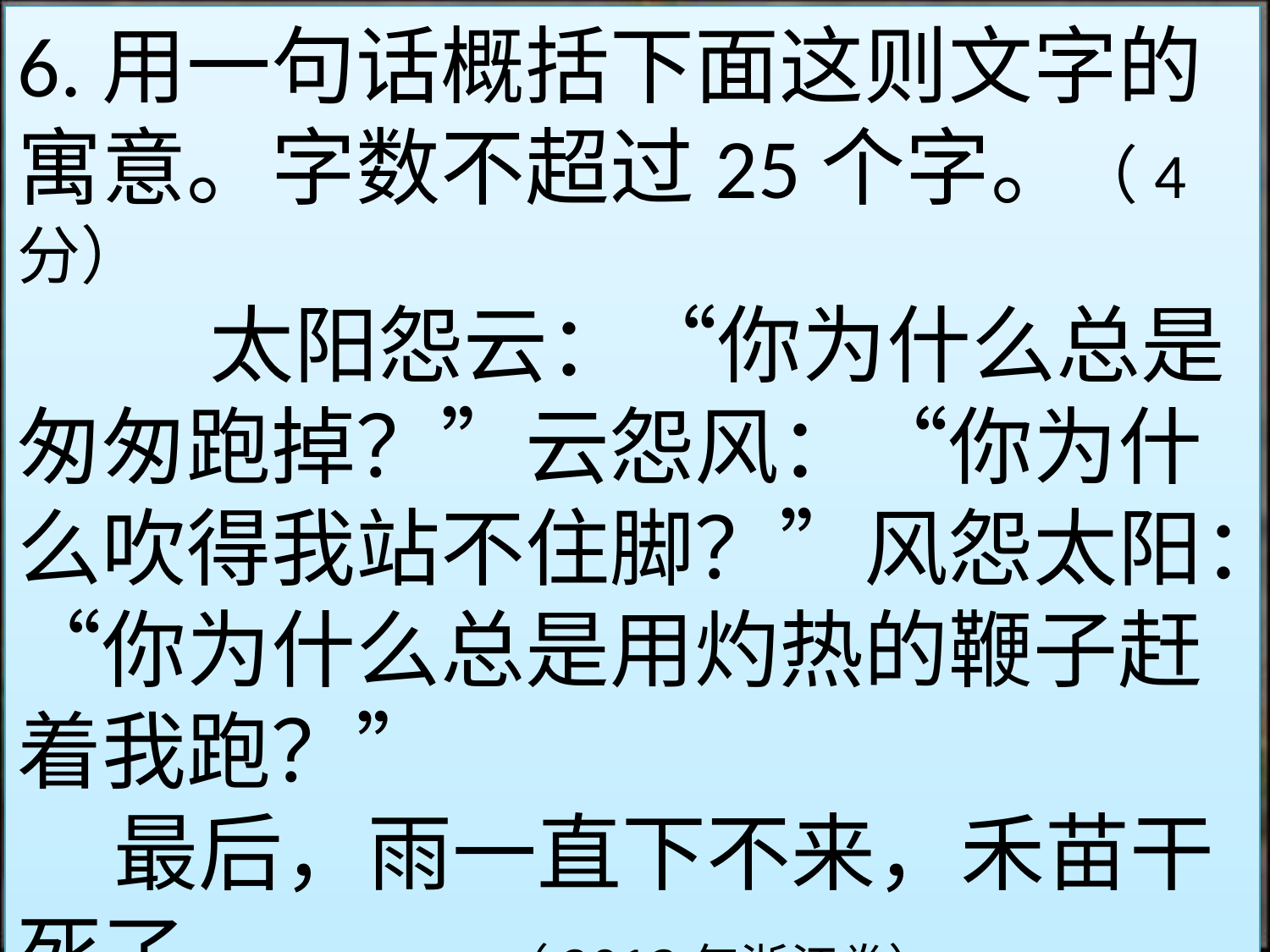

6.用一句话概括下面这则文字的寓意。字数不超过25个字。（4分）
         太阳怨云：“你为什么总是匆匆跑掉？”云怨风：“你为什么吹得我站不住脚？”风怨太阳：“你为什么总是用灼热的鞭子赶着我跑？”
    最后，雨一直下不来，禾苗干死了。            （2013年浙江卷）